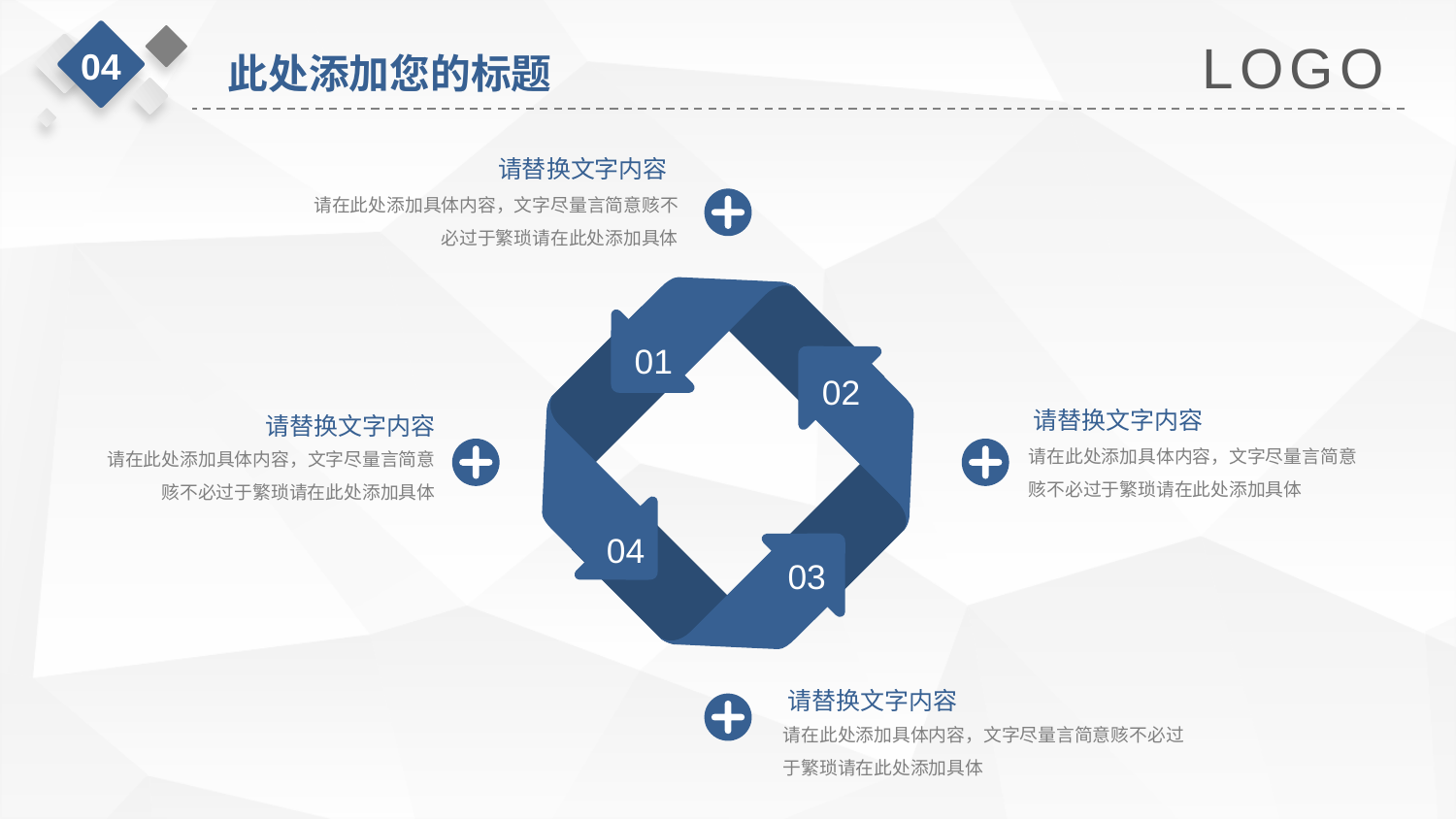

LOGO

04

此处添加您的标题
请替换文字内容
请在此处添加具体内容，文字尽量言简意赅不必过于繁琐请在此处添加具体

01
02
04
03
请替换文字内容
请替换文字内容
请在此处添加具体内容，文字尽量言简意赅不必过于繁琐请在此处添加具体
请在此处添加具体内容，文字尽量言简意赅不必过于繁琐请在此处添加具体

请替换文字内容

请在此处添加具体内容，文字尽量言简意赅不必过于繁琐请在此处添加具体